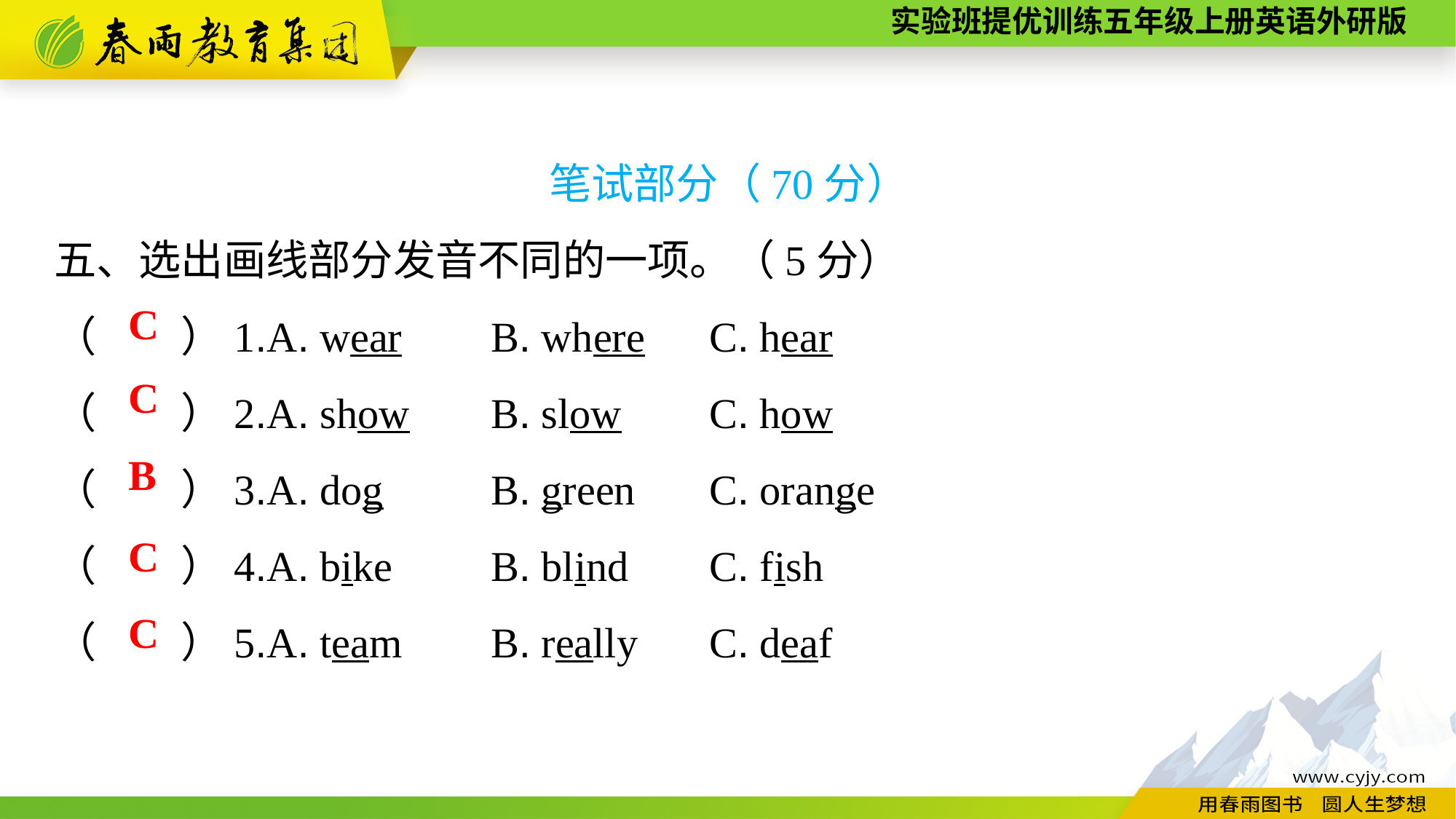

笔试部分（70分）
五、选出画线部分发音不同的一项。（5分）
（　　）1.A. wear	B. where	C. hear
（　　）2.A. show	B. slow	C. how
（　　）3.A. dog	B. green	C. orange
（　　）4.A. bike	B. blind	C. fish
（　　）5.A. team	B. really	C. deaf
C
C
B
C
C